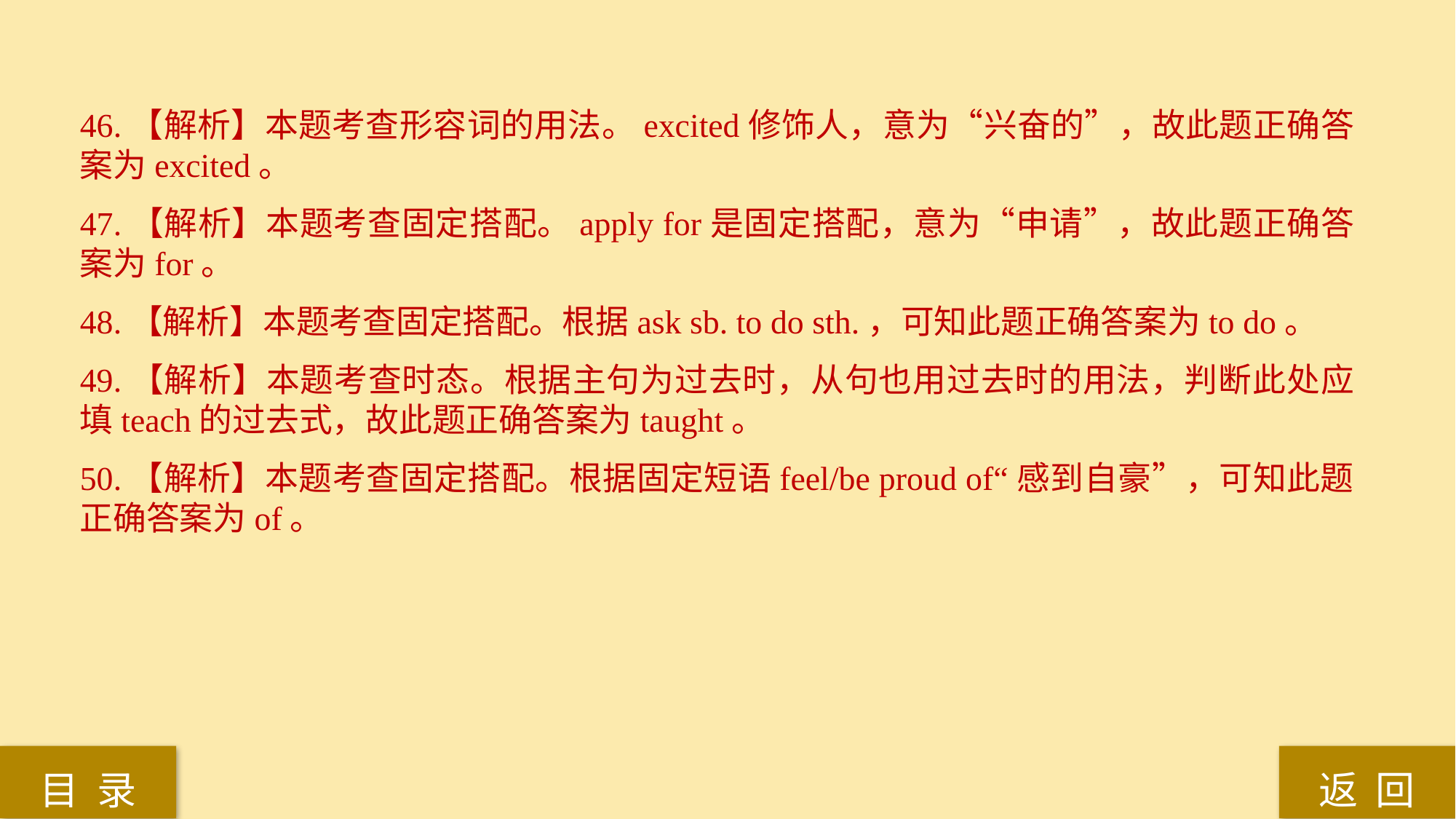

46.【解析】本题考查形容词的用法。excited修饰人，意为“兴奋的”，故此题正确答案为excited。
47.【解析】本题考查固定搭配。apply for是固定搭配，意为“申请”，故此题正确答案为for。
48.【解析】本题考查固定搭配。根据ask sb. to do sth.，可知此题正确答案为to do。
49.【解析】本题考查时态。根据主句为过去时，从句也用过去时的用法，判断此处应填teach的过去式，故此题正确答案为taught。
50.【解析】本题考查固定搭配。根据固定短语feel/be proud of“感到自豪”，可知此题正确答案为of。
返  回